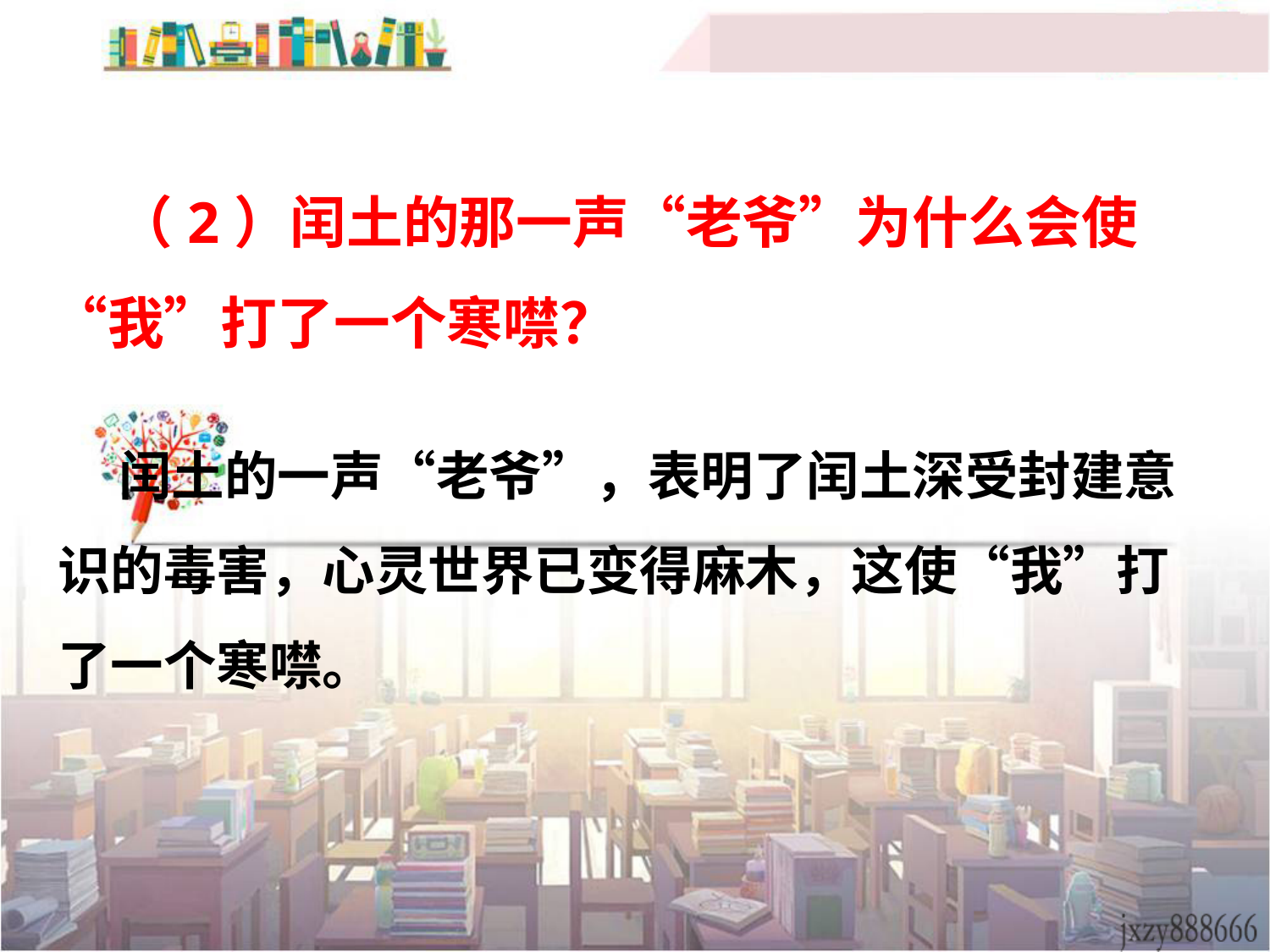

（2）闰土的那一声“老爷”为什么会使“我”打了一个寒噤？
    闰土的一声“老爷”，表明了闰土深受封建意识的毒害，心灵世界已变得麻木，这使“我”打了一个寒噤。